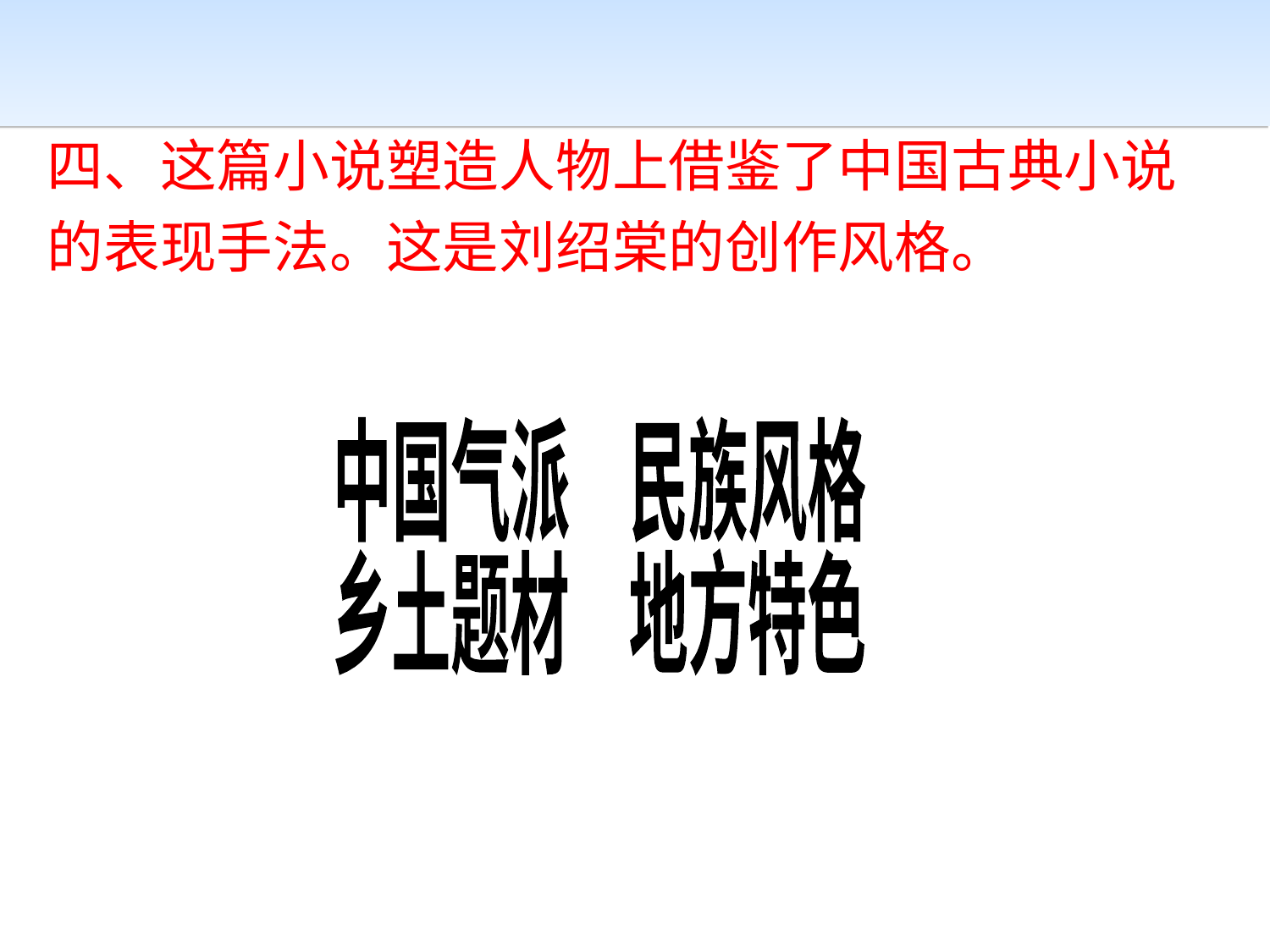

四、这篇小说塑造人物上借鉴了中国古典小说的表现手法。这是刘绍棠的创作风格。
中国气派　民族风格
乡土题材　地方特色